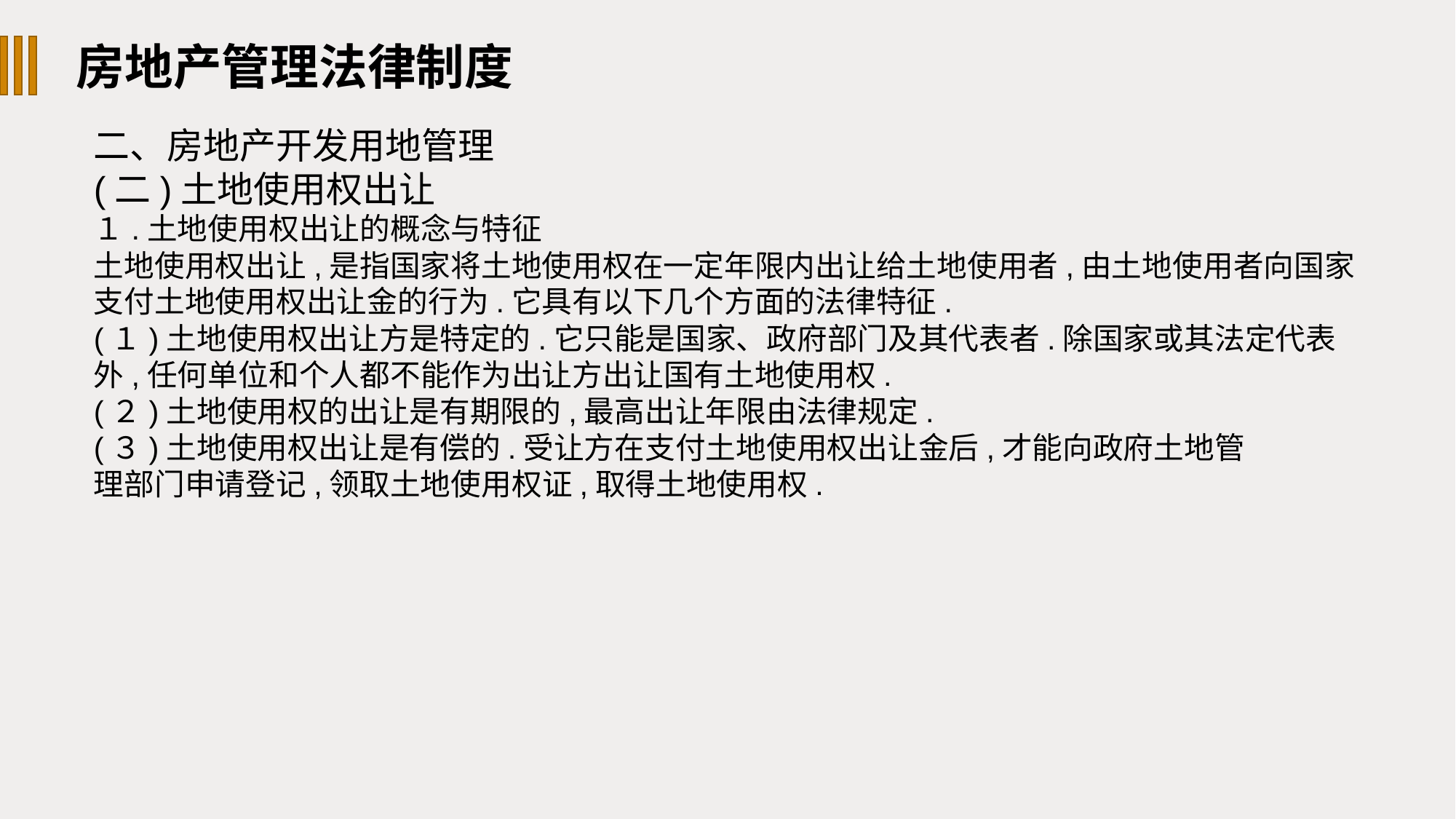

房地产管理法律制度

二、房地产开发用地管理
(二)土地使用权出让
１.土地使用权出让的概念与特征
土地使用权出让,是指国家将土地使用权在一定年限内出让给土地使用者,由土地使用者向国家支付土地使用权出让金的行为.它具有以下几个方面的法律特征.
(１)土地使用权出让方是特定的.它只能是国家、政府部门及其代表者.除国家或其法定代表外,任何单位和个人都不能作为出让方出让国有土地使用权.
(２)土地使用权的出让是有期限的,最高出让年限由法律规定.
(３)土地使用权出让是有偿的.受让方在支付土地使用权出让金后,才能向政府土地管
理部门申请登记,领取土地使用权证,取得土地使用权.